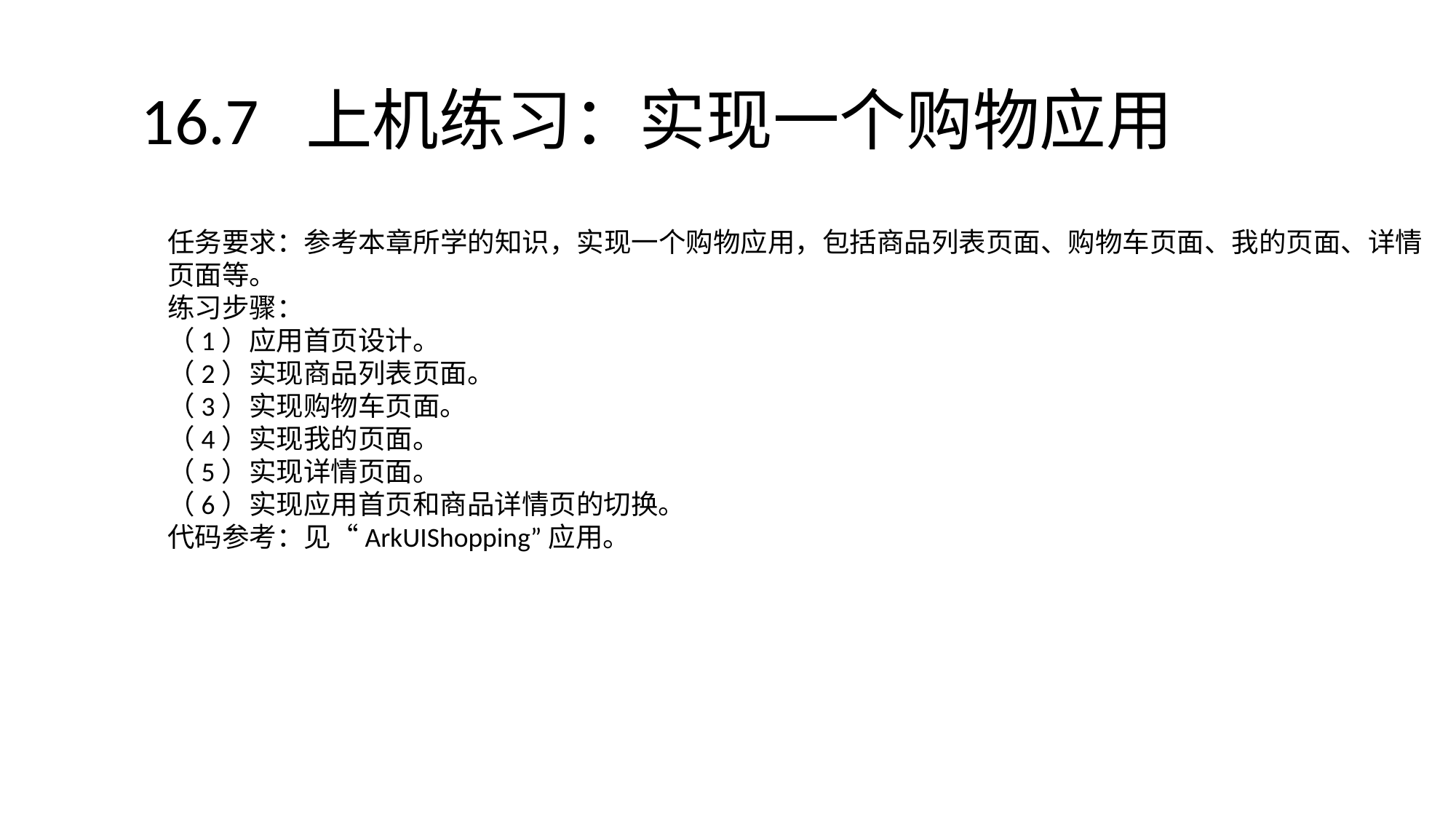

# 16.7  上机练习：实现一个购物应用
任务要求：参考本章所学的知识，实现一个购物应用，包括商品列表页面、购物车页面、我的页面、详情页面等。
练习步骤：
（1）应用首页设计。
（2）实现商品列表页面。
（3）实现购物车页面。
（4）实现我的页面。
（5）实现详情页面。
（6）实现应用首页和商品详情页的切换。
代码参考：见“ArkUIShopping”应用。